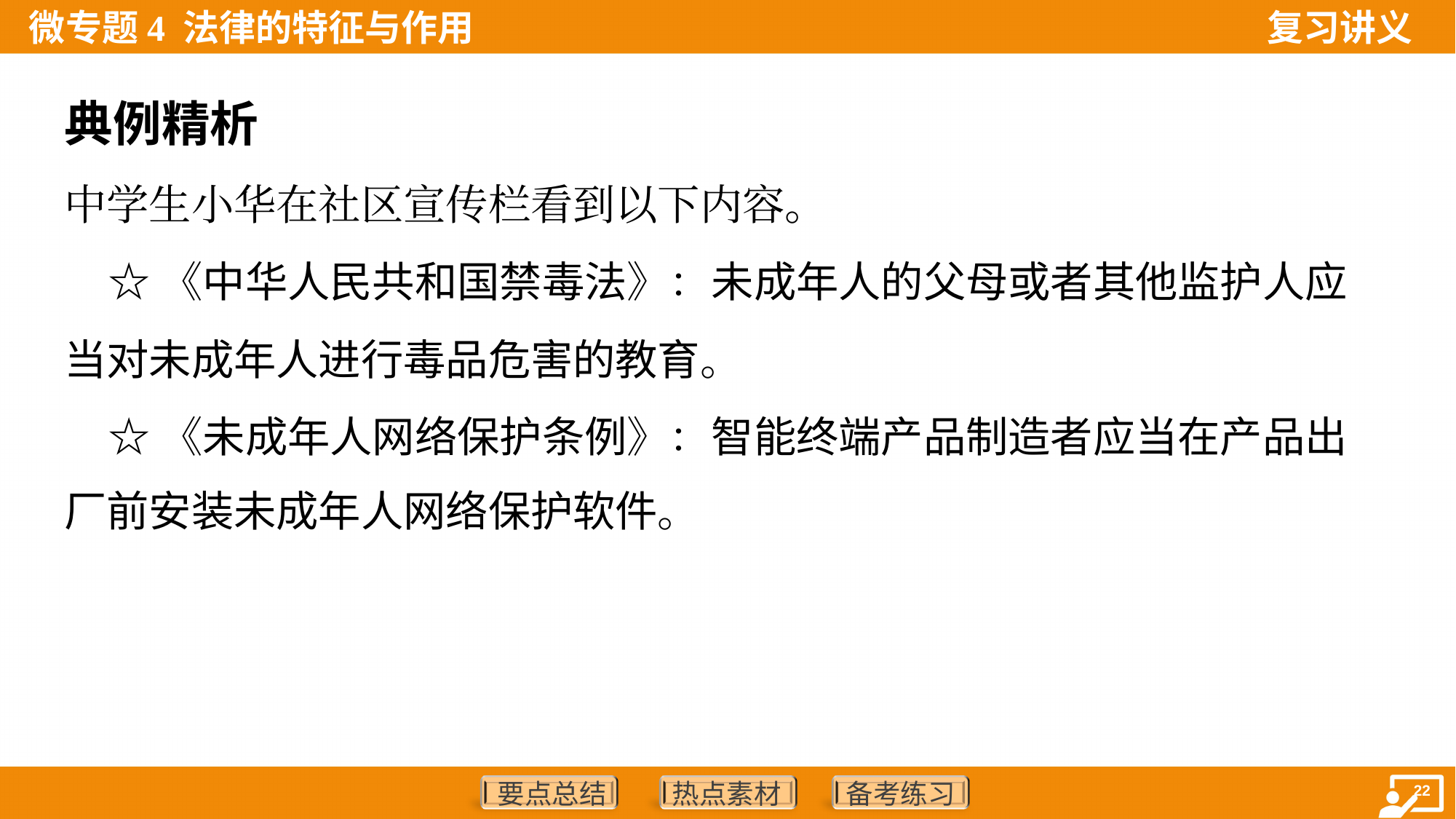

典例精析
中学生小华在社区宣传栏看到以下内容。
    ☆《中华人民共和国禁毒法》：未成年人的父母或者其他监护人应
当对未成年人进行毒品危害的教育。
    ☆《未成年人网络保护条例》：智能终端产品制造者应当在产品出
厂前安装未成年人网络保护软件。